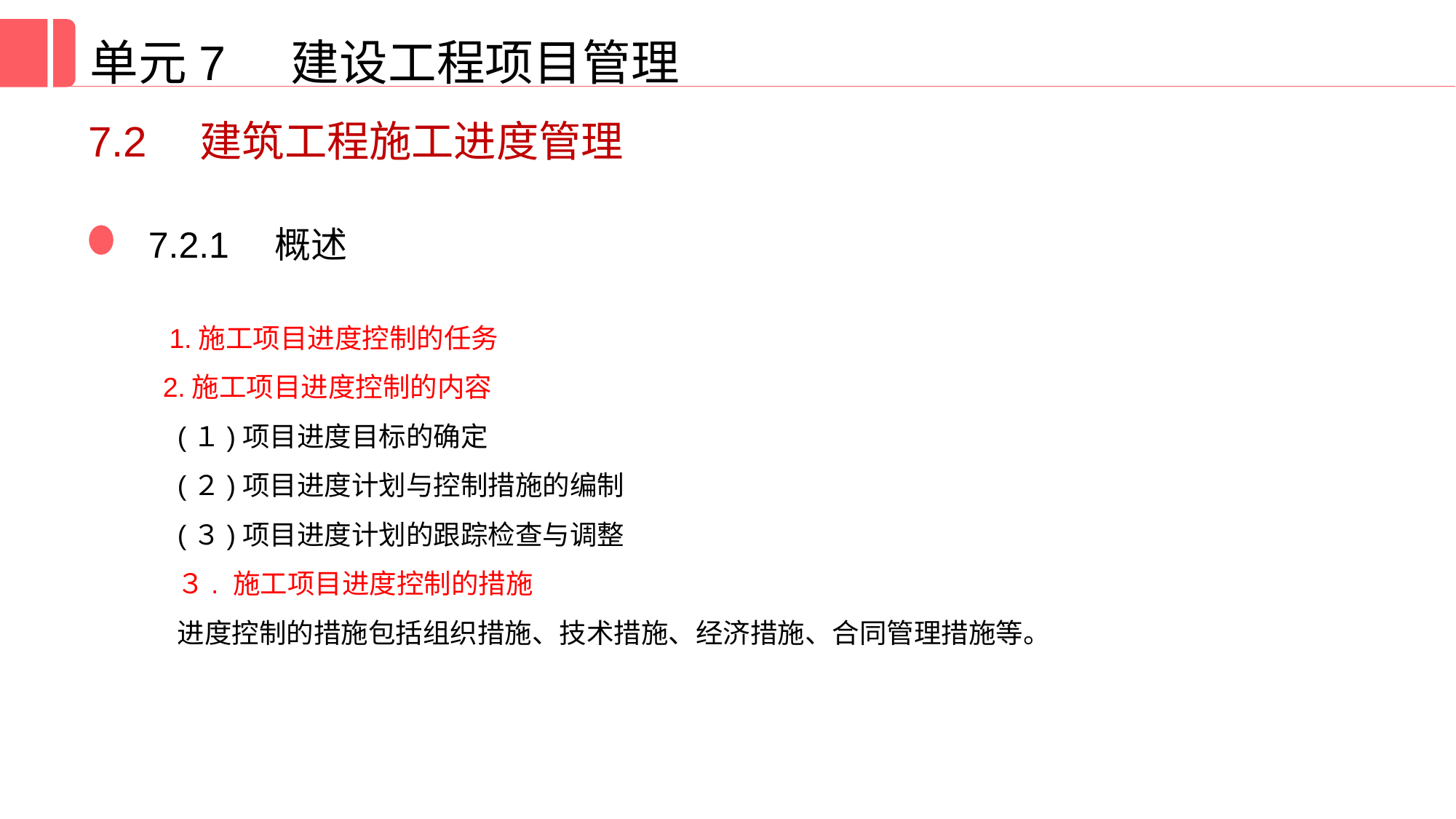

单元7    建设工程项目管理

7.2　建筑工程施工进度管理
7.2.1　概述

      1.施工项目进度控制的任务
 2.施工项目进度控制的内容
(１)项目进度目标的确定
(２)项目进度计划与控制措施的编制
(３)项目进度计划的跟踪检查与调整
３. 施工项目进度控制的措施
进度控制的措施包括组织措施、技术措施、经济措施、合同管理措施等。